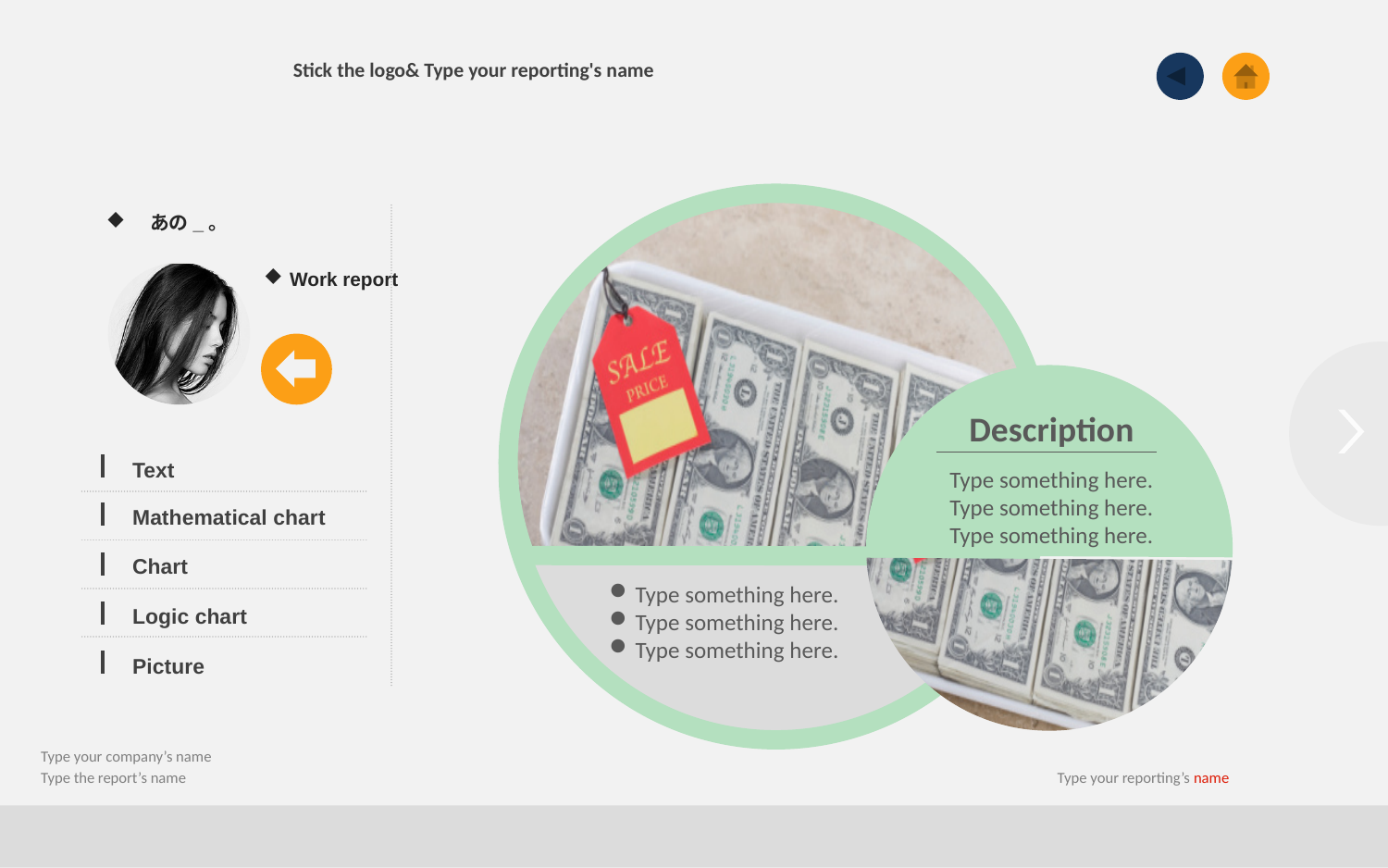

Stick the logo& Type your reporting's name

あの_。

Work report

Description

Text
Type something here. Type something here.
Type something here.

Mathematical chart
Chart
Type something here.
Type something here.
Type something here.

Logic chart
Picture